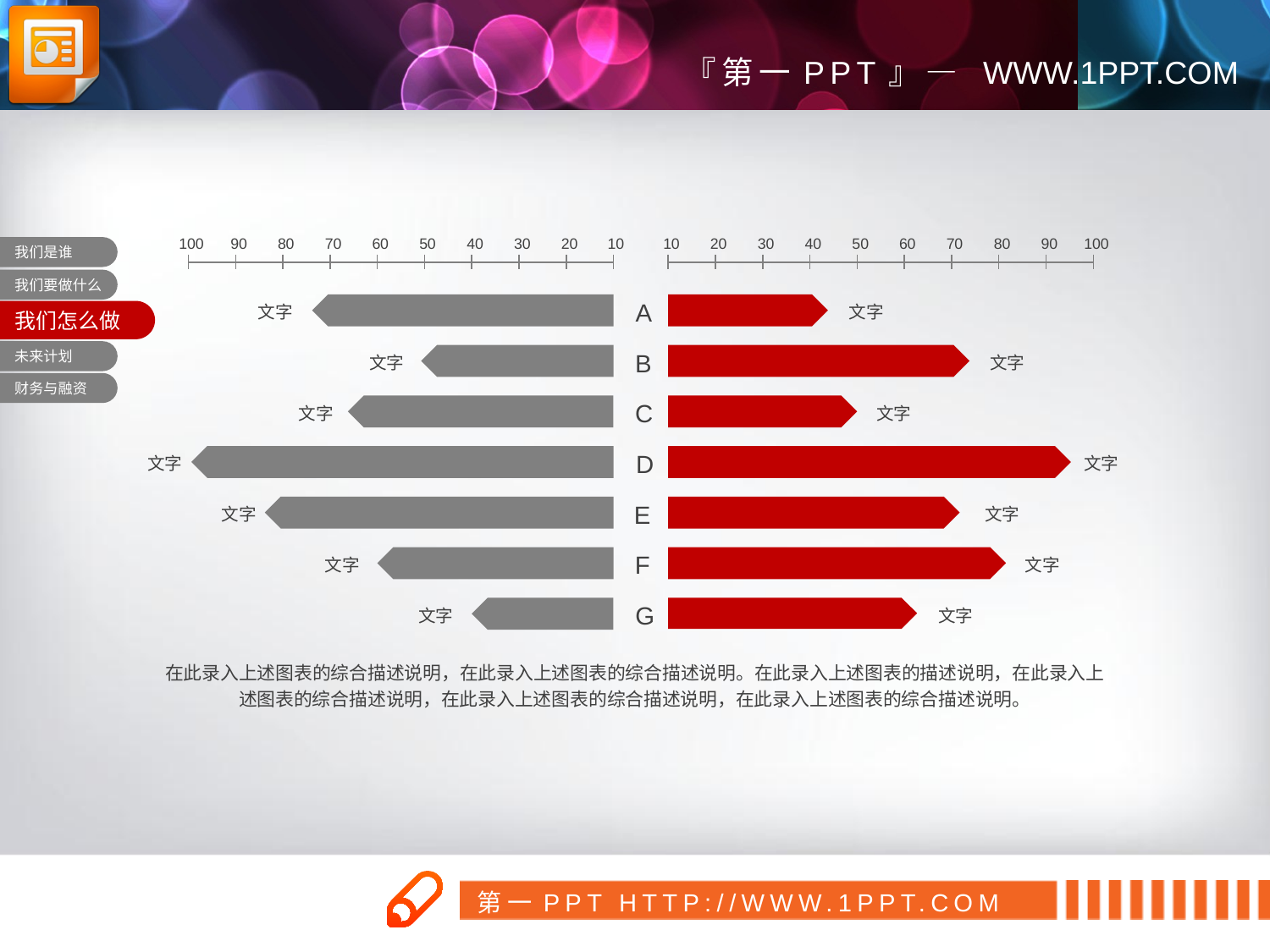

100
90
80
70
60
50
40
30
20
10
10
20
30
40
50
60
70
80
90
100

我们是谁

我们要做什么
A

文字
文字

我们怎么做

未来计划
B

文字
文字

财务与融资
C

文字
文字
D

文字
文字
E

文字
文字
F

文字
文字
G

文字
文字
在此录入上述图表的综合描述说明，在此录入上述图表的综合描述说明。在此录入上述图表的描述说明，在此录入上述图表的综合描述说明，在此录入上述图表的综合描述说明，在此录入上述图表的综合描述说明。